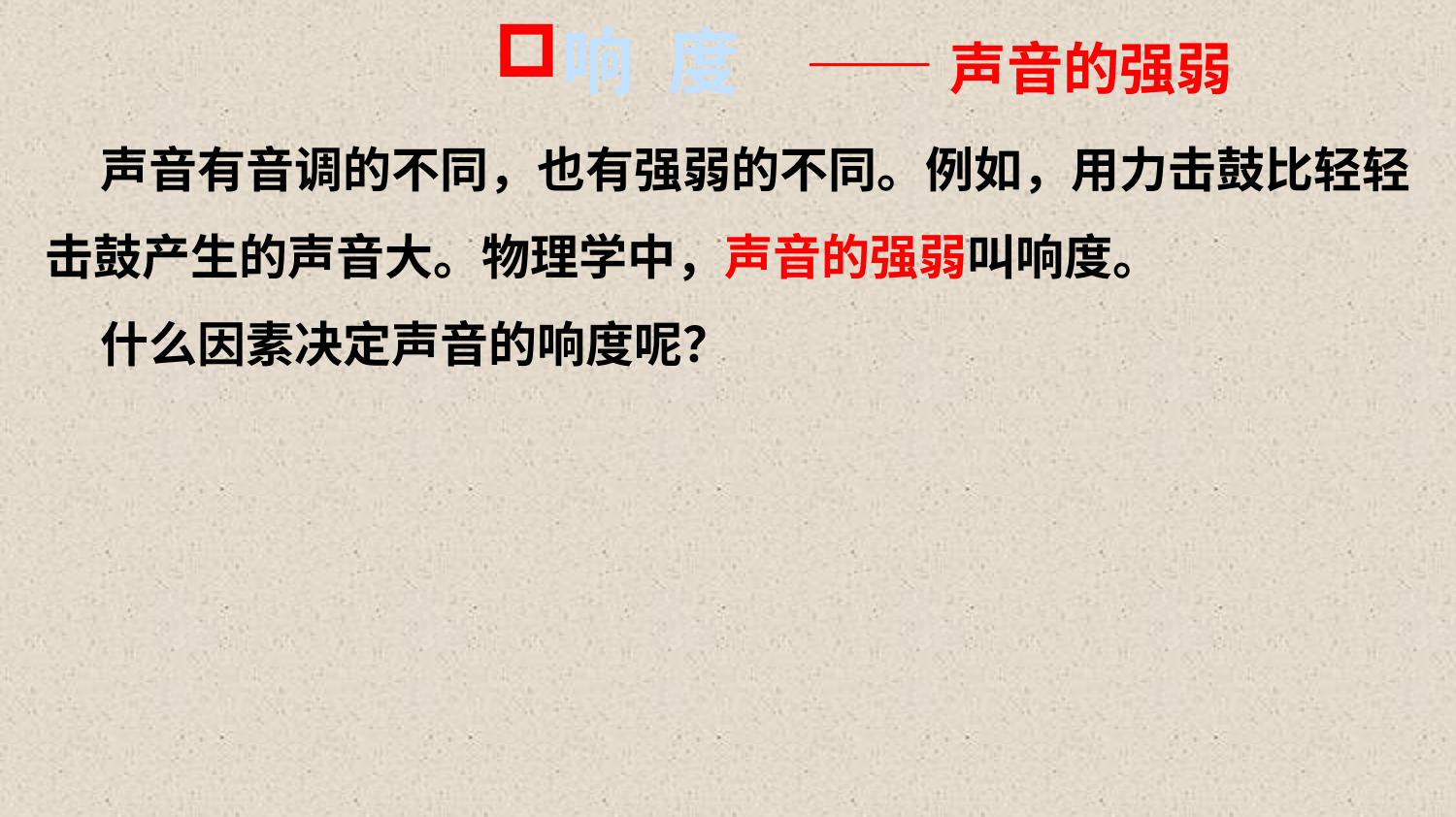

响  度
——声音的强弱
    声音有音调的不同，也有强弱的不同。例如，用力击鼓比轻轻击鼓产生的声音大。物理学中，声音的强弱叫响度。
    什么因素决定声音的响度呢？